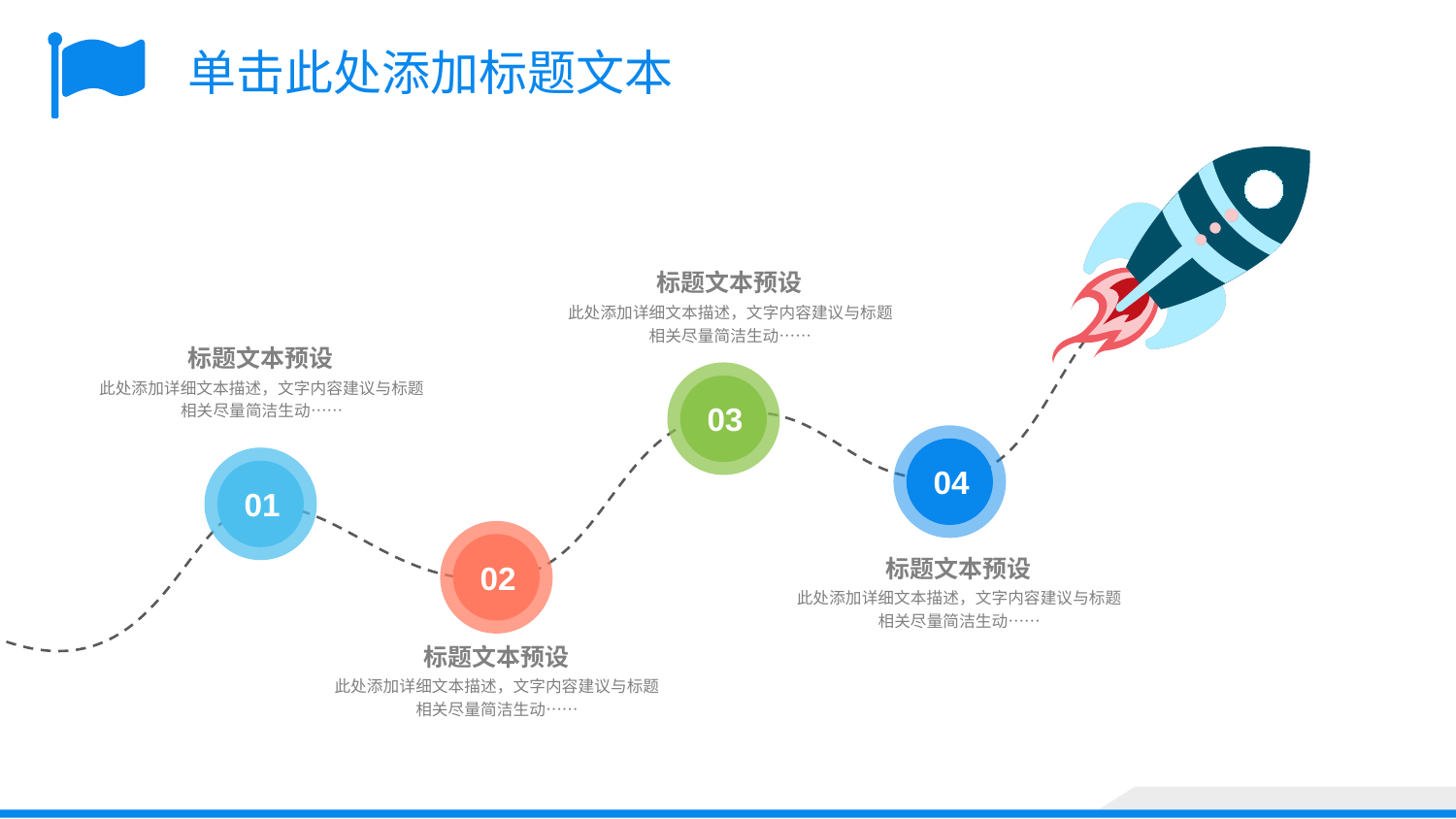

单击此处添加标题文本

标题文本预设
此处添加详细文本描述，文字内容建议与标题相关尽量简洁生动……

03

标题文本预设
此处添加详细文本描述，文字内容建议与标题相关尽量简洁生动……

01

04
标题文本预设
此处添加详细文本描述，文字内容建议与标题相关尽量简洁生动……

02
标题文本预设
此处添加详细文本描述，文字内容建议与标题相关尽量简洁生动……